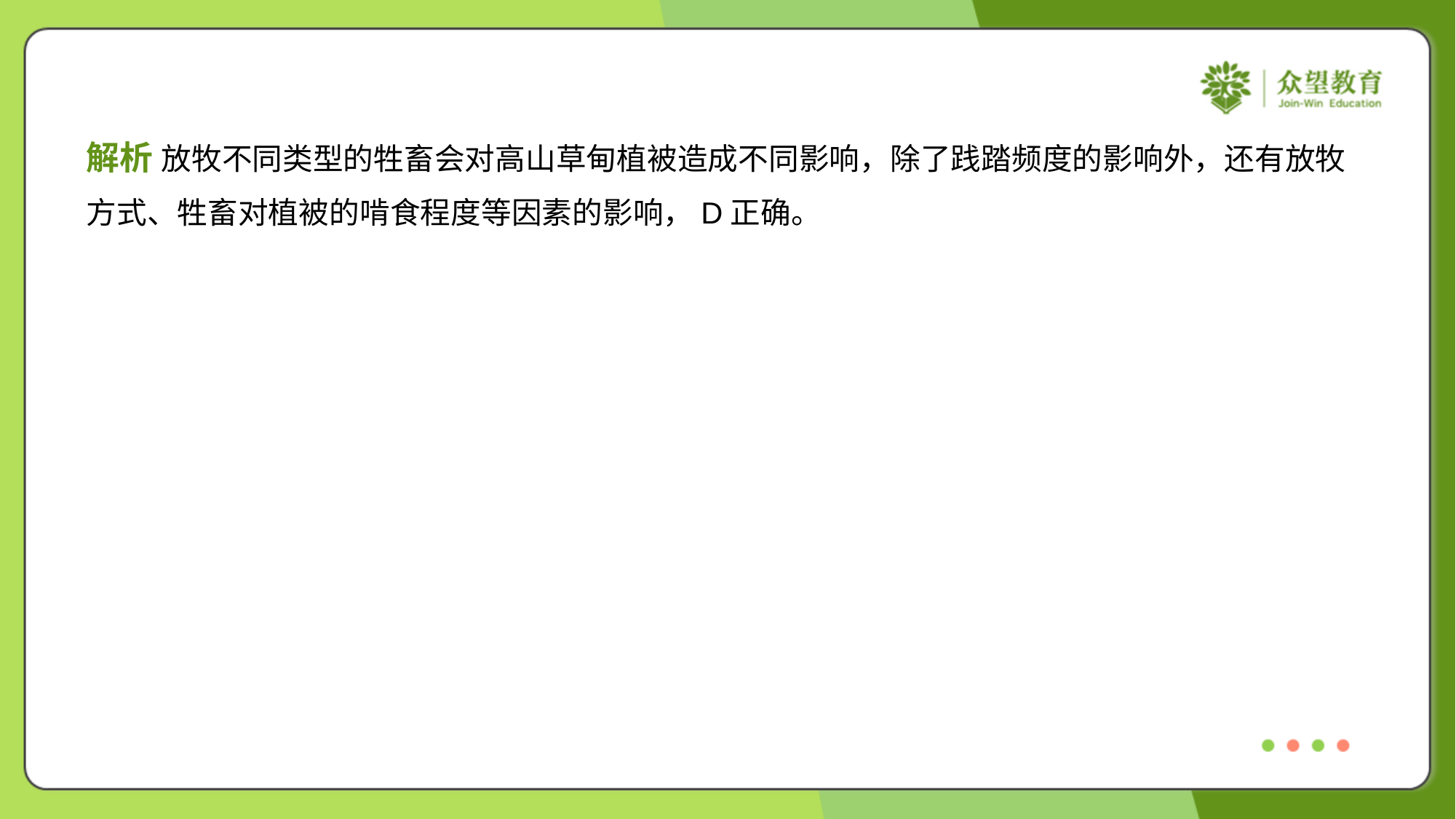

解析 放牧不同类型的牲畜会对高山草甸植被造成不同影响，除了践踏频度的影响外，还有放牧
方式、牲畜对植被的啃食程度等因素的影响，D正确。